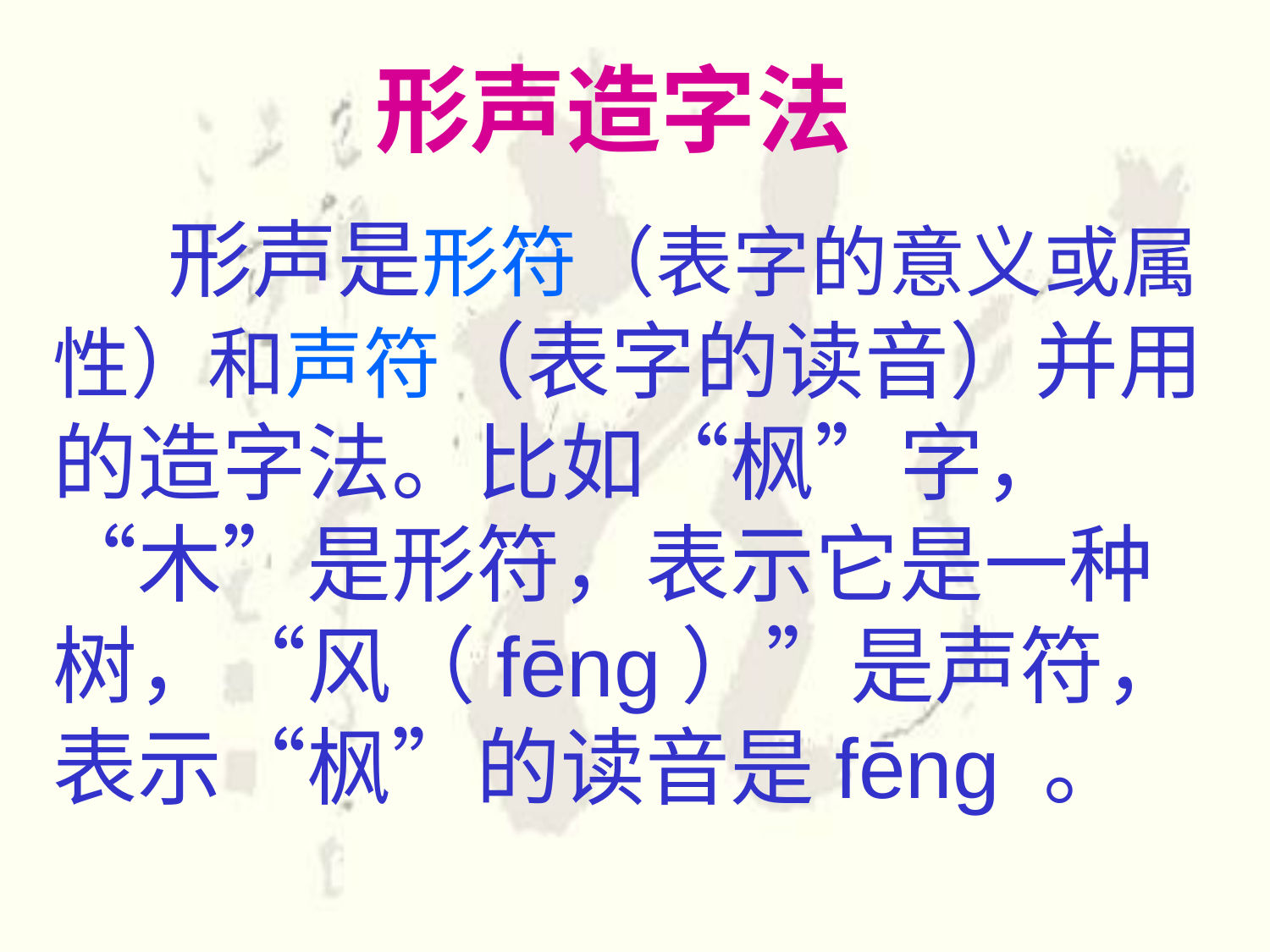

形声造字法
     形声是形符（表字的意义或属性）和声符（表字的读音）并用的造字法。比如“枫”字，“木”是形符，表示它是一种树，“风（fēng）”是声符，表示“枫”的读音是fēng 。